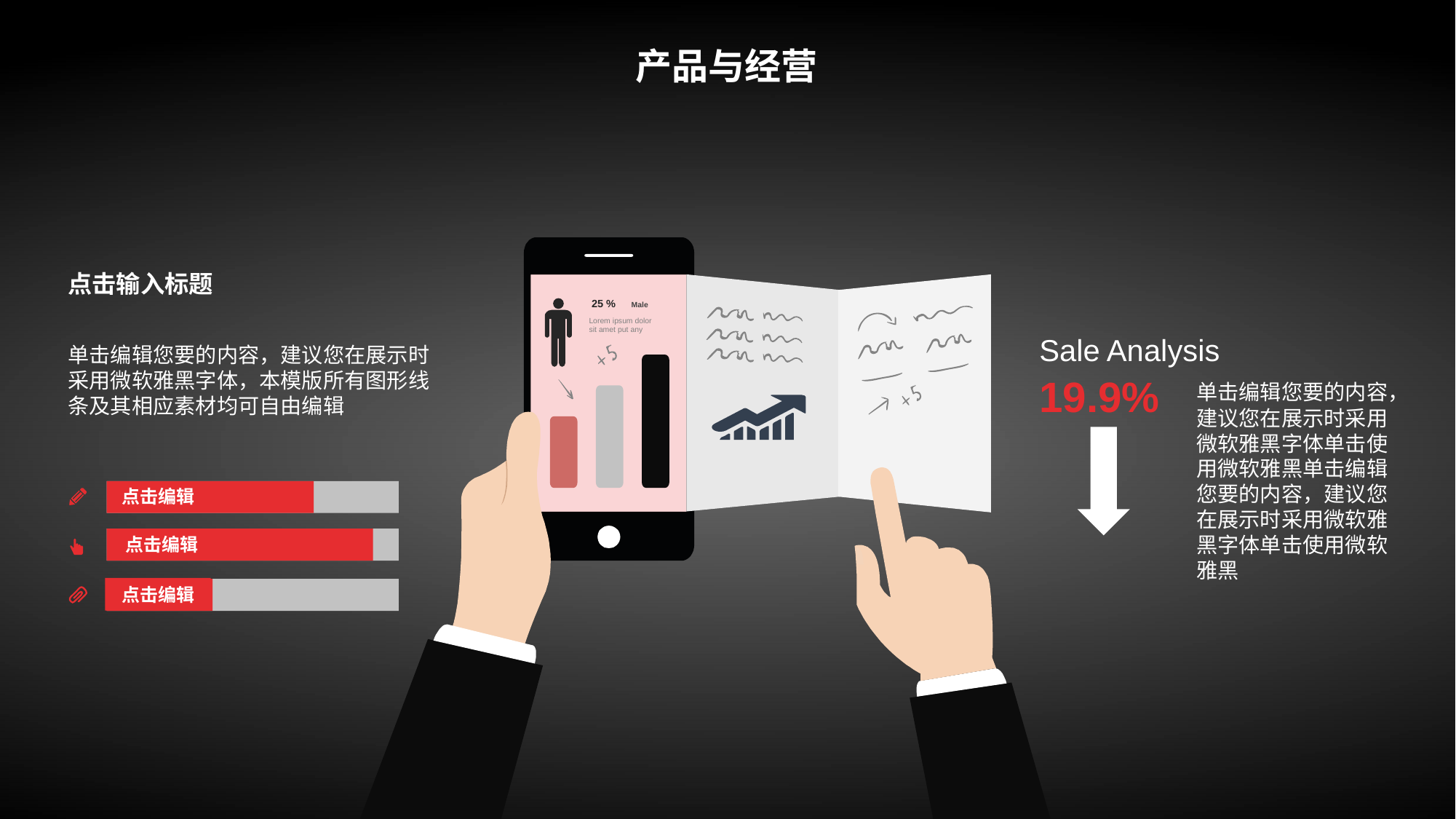

产品与经营

25 %
Male
Lorem ipsum dolor sit amet put any

点击输入标题
Sale Analysis
单击编辑您要的内容，建议您在展示时采用微软雅黑字体，本模版所有图形线条及其相应素材均可自由编辑
19.9%
单击编辑您要的内容，建议您在展示时采用微软雅黑字体单击使用微软雅黑单击编辑您要的内容，建议您在展示时采用微软雅黑字体单击使用微软雅黑

点击编辑

点击编辑

点击编辑